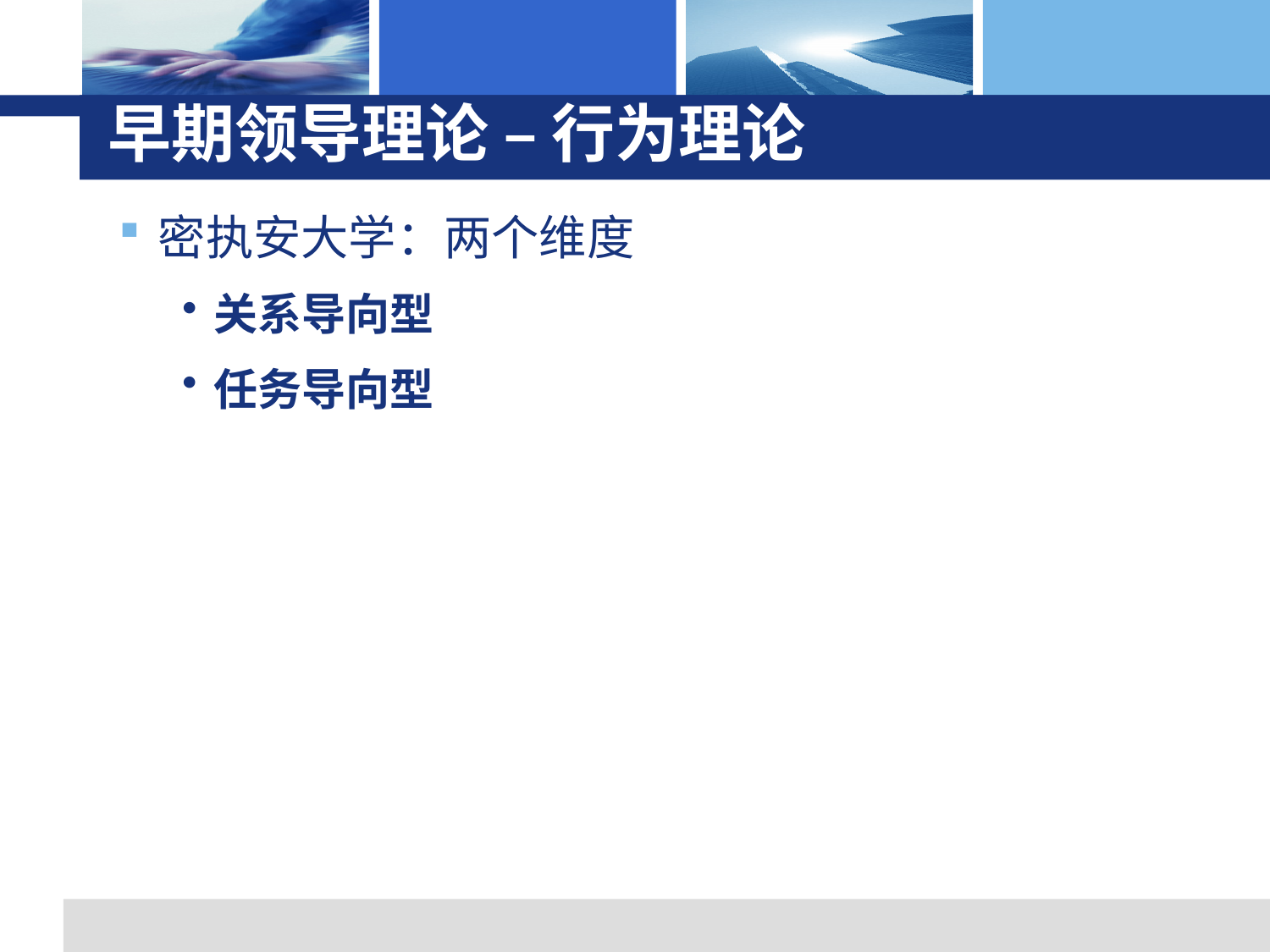

# 早期领导理论 – 行为理论
密执安大学：两个维度
关系导向型
任务导向型